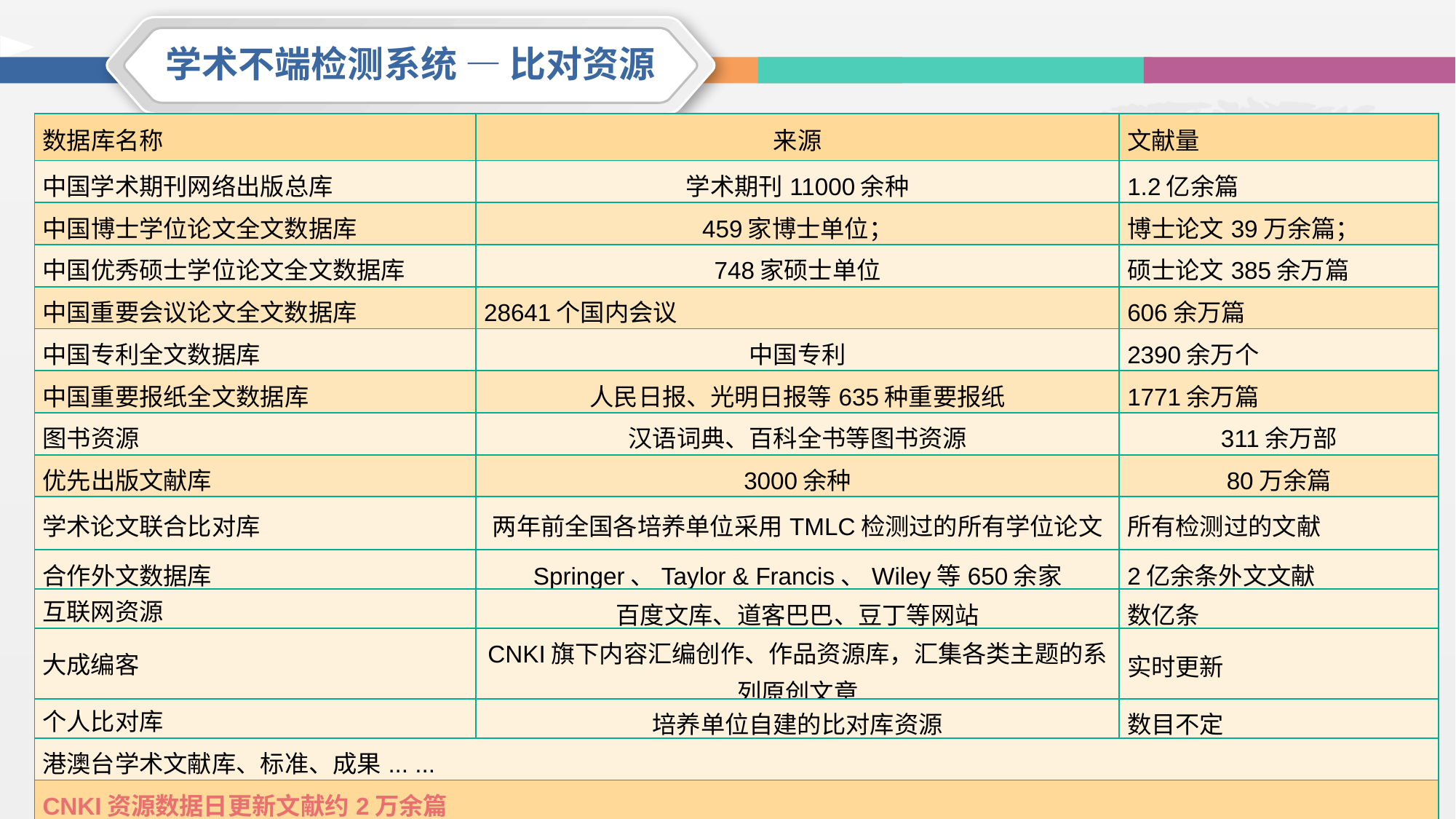

学术不端检测系统 — 比对资源

| 数据库名称 | 来源 | 文献量 |
| --- | --- | --- |
| 中国学术期刊网络出版总库 | 学术期刊11000余种 | 1.2亿余篇 |
| 中国博士学位论文全文数据库 | 459家博士单位； | 博士论文39万余篇； |
| 中国优秀硕士学位论文全文数据库 | 748家硕士单位 | 硕士论文385余万篇 |
| 中国重要会议论文全文数据库 | 28641个国内会议 | 606余万篇 |
| 中国专利全文数据库 | 中国专利 | 2390余万个 |
| 中国重要报纸全文数据库 | 人民日报、光明日报等635种重要报纸 | 1771余万篇 |
| 图书资源 | 汉语词典、百科全书等图书资源 | 311余万部 |
| 优先出版文献库 | 3000余种 | 80万余篇 |
| 学术论文联合比对库 | 两年前全国各培养单位采用TMLC检测过的所有学位论文 | 所有检测过的文献 |
| 合作外文数据库 | Springer、Taylor & Francis、Wiley等650余家 | 2亿余条外文文献 |
| 互联网资源 | 百度文库、道客巴巴、豆丁等网站 | 数亿条 |
| 大成编客 | CNKI旗下内容汇编创作、作品资源库，汇集各类主题的系列原创文章 | 实时更新 |
| 个人比对库 | 培养单位自建的比对库资源 | 数目不定 |
| 港澳台学术文献库、标准、成果... ... |  |  |
| CNKI资源数据日更新文献约2万余篇 |  |  |